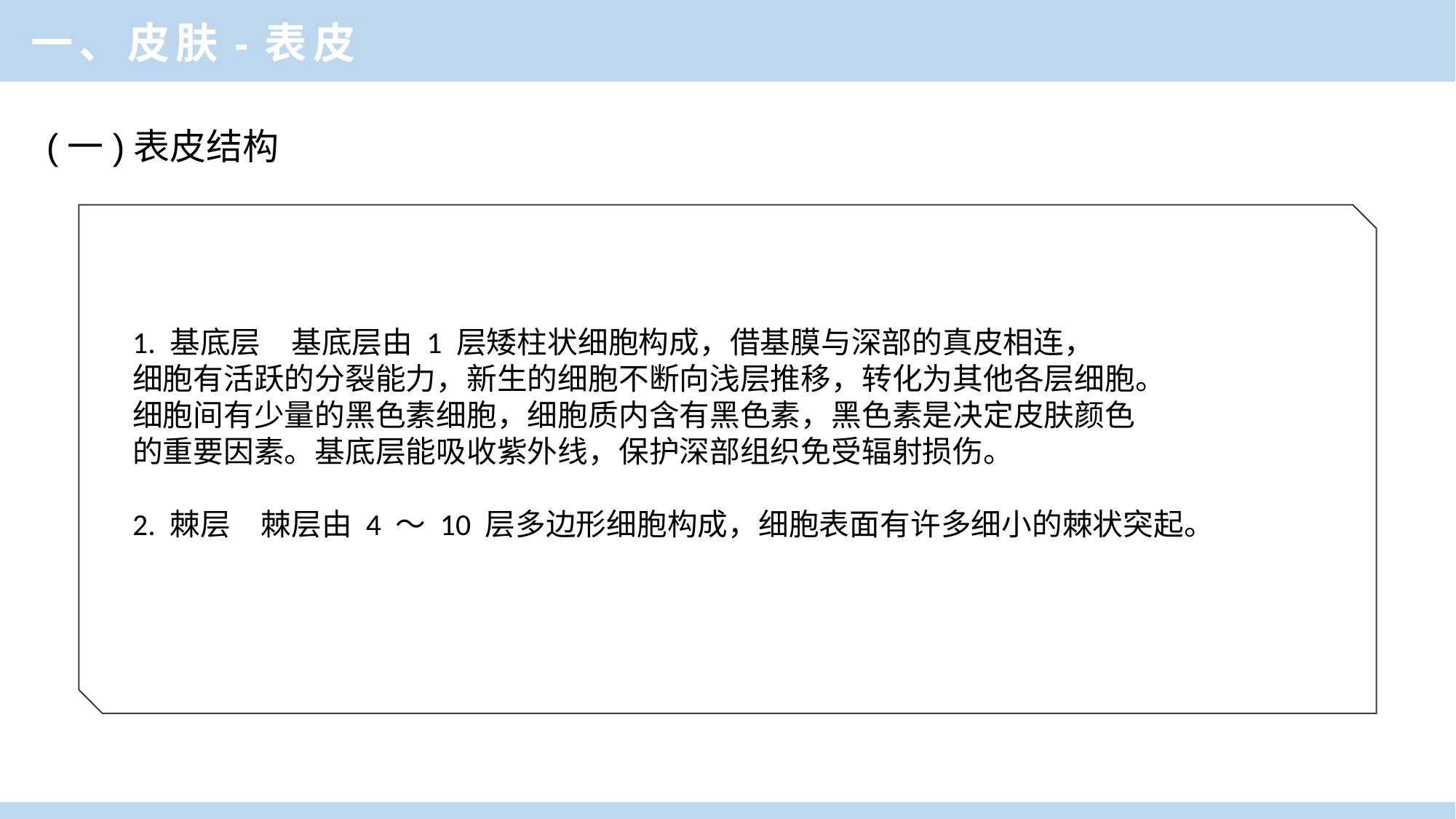

一、皮肤-表皮
 (一)表皮结构

1. 基底层　基底层由 1 层矮柱状细胞构成，借基膜与深部的真皮相连，
细胞有活跃的分裂能力，新生的细胞不断向浅层推移，转化为其他各层细胞。
细胞间有少量的黑色素细胞，细胞质内含有黑色素，黑色素是决定皮肤颜色
的重要因素。基底层能吸收紫外线，保护深部组织免受辐射损伤。

2. 棘层　棘层由 4 ～ 10 层多边形细胞构成，细胞表面有许多细小的棘状突起。